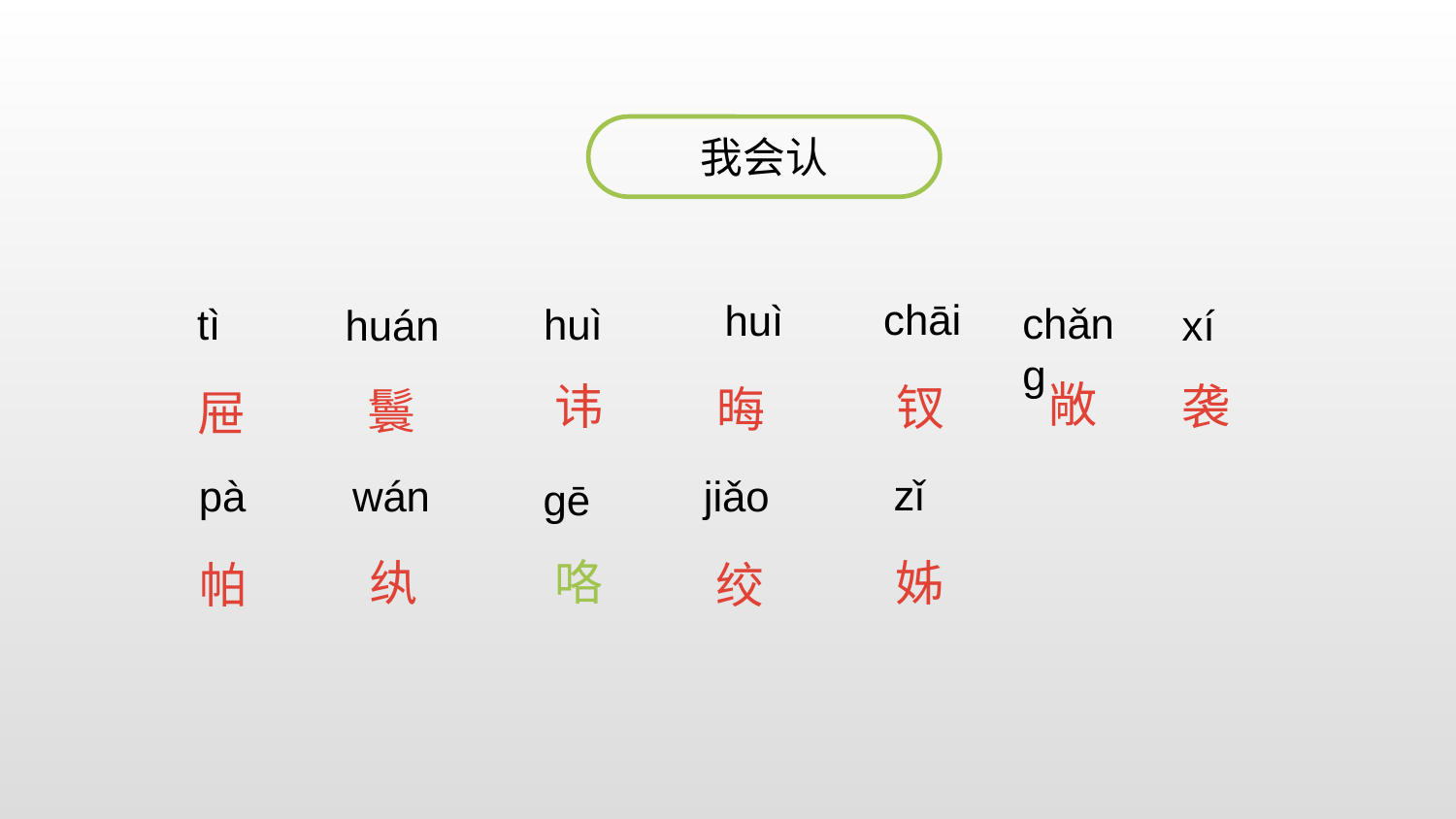

我会认
chāi
huì
chǎng
tì
huì
huán
xí
敞
讳
袭
钗
晦
鬟
屉
zǐ
jiǎo
pà
wán
gē
咯
纨
姊
帕
绞